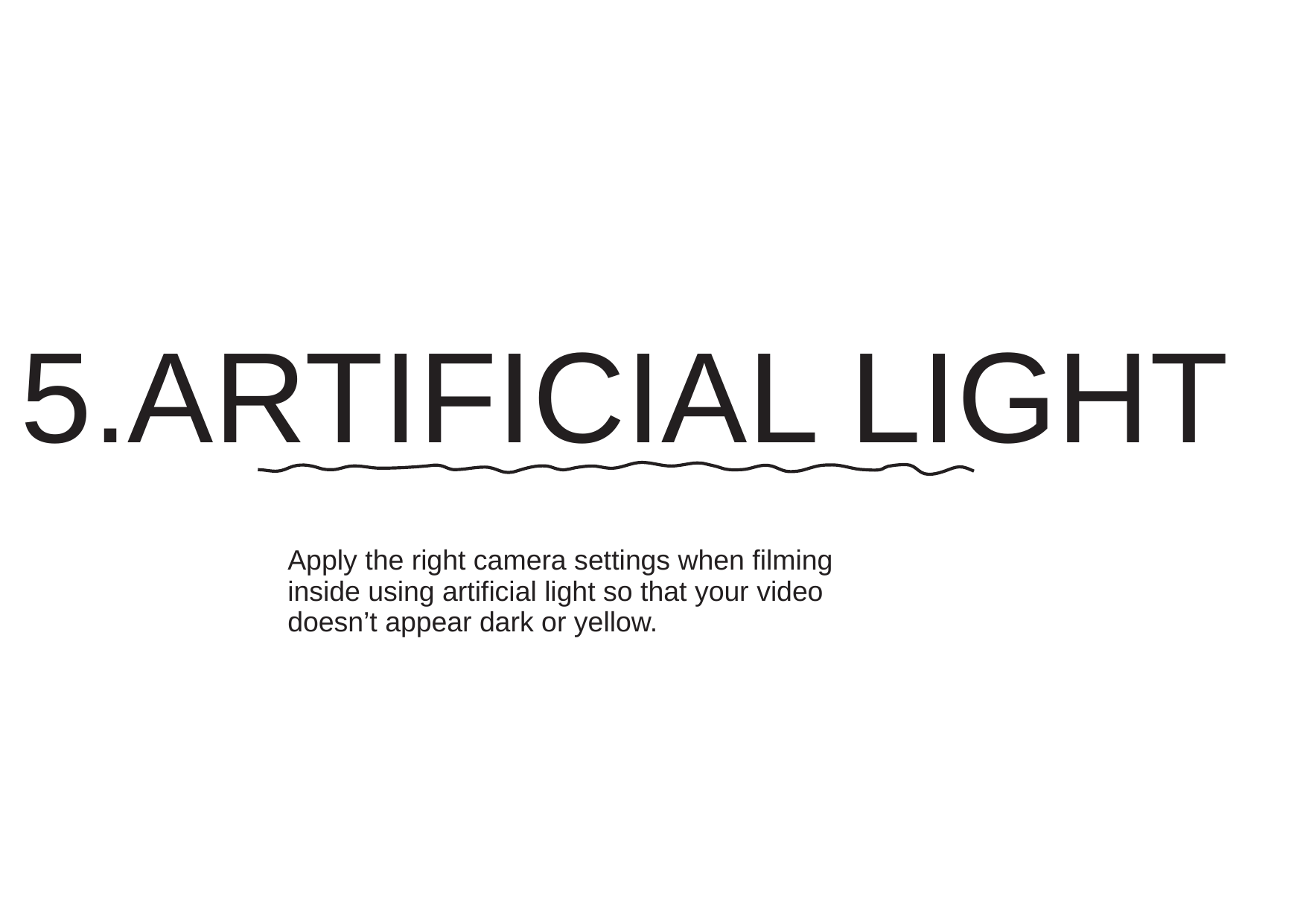

5.ARTIFICIAL LIGHT

Apply the right camera settings when filming
inside using artificial light so that your video
doesn’t appear dark or yellow.
转自锐普PPT论坛：www.rapidbbs.cn